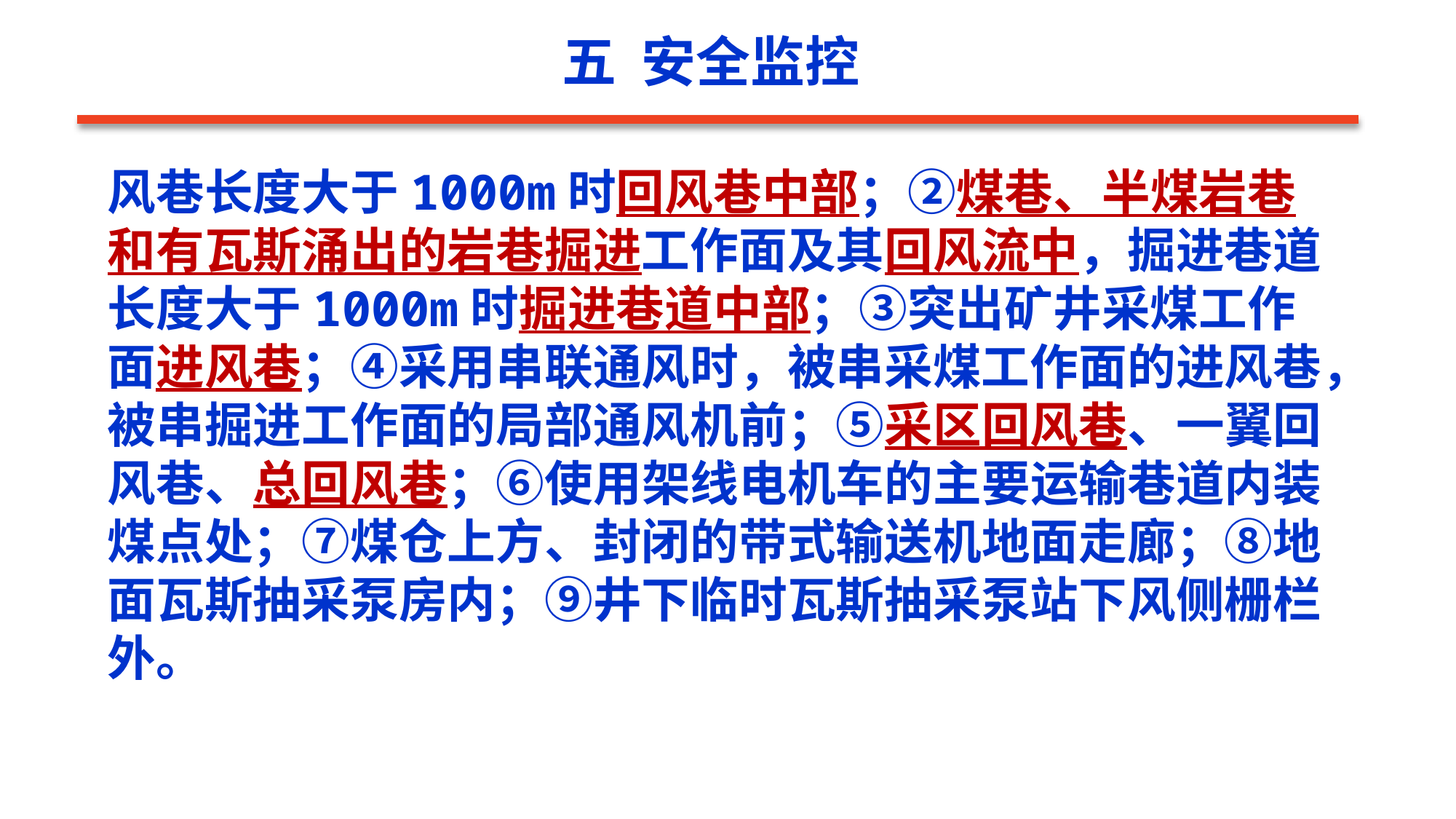

五  安全监控
风巷长度大于1000m时回风巷中部；②煤巷、半煤岩巷和有瓦斯涌出的岩巷掘进工作面及其回风流中，掘进巷道长度大于1000m时掘进巷道中部；③突出矿井采煤工作面进风巷；④采用串联通风时，被串采煤工作面的进风巷，被串掘进工作面的局部通风机前；⑤采区回风巷、一翼回风巷、总回风巷；⑥使用架线电机车的主要运输巷道内装煤点处；⑦煤仓上方、封闭的带式输送机地面走廊；⑧地面瓦斯抽采泵房内；⑨井下临时瓦斯抽采泵站下风侧栅栏外。